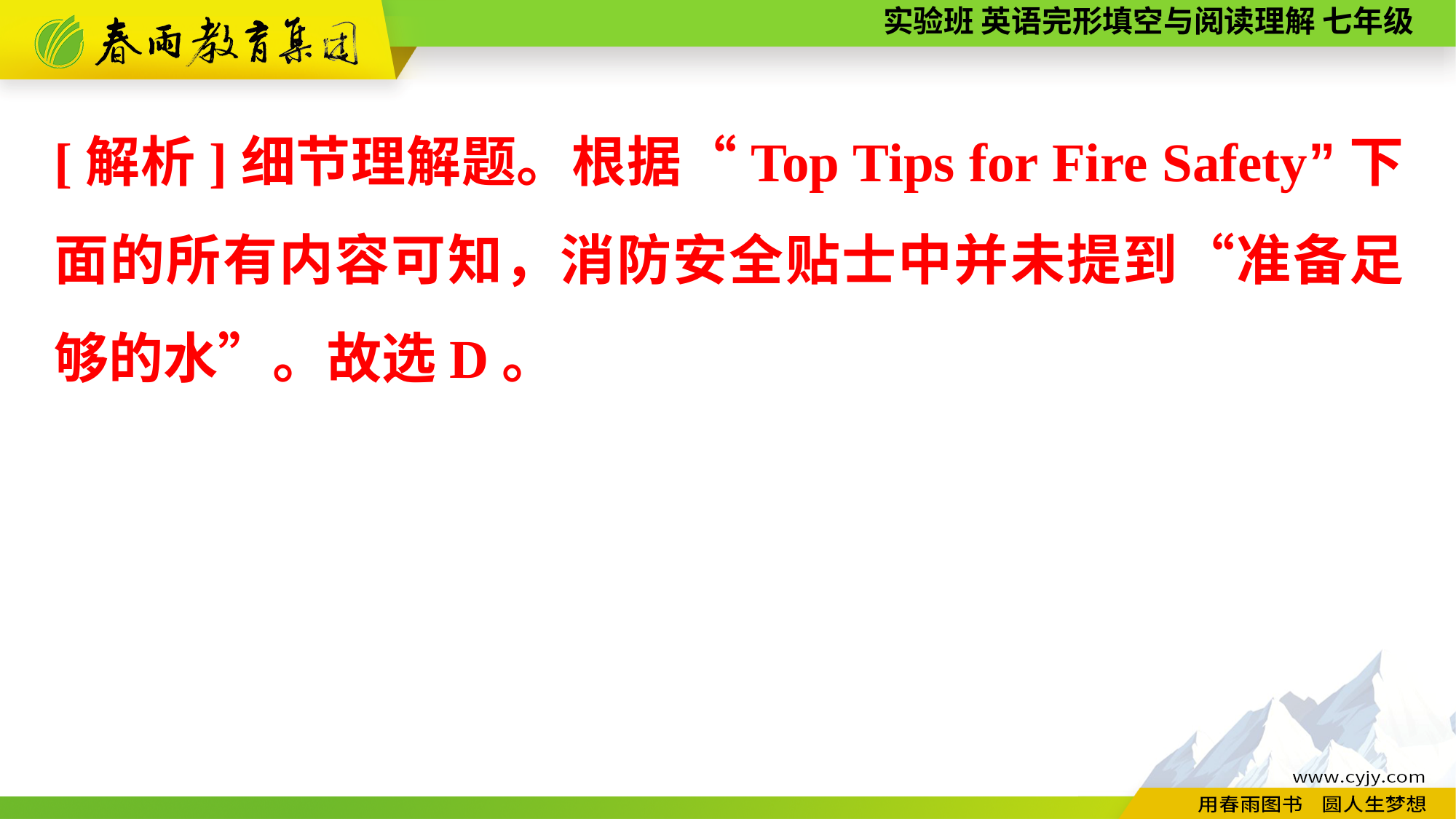

[解析]细节理解题。根据“Top Tips for Fire Safety”下面的所有内容可知，消防安全贴士中并未提到“准备足够的水”。故选D。